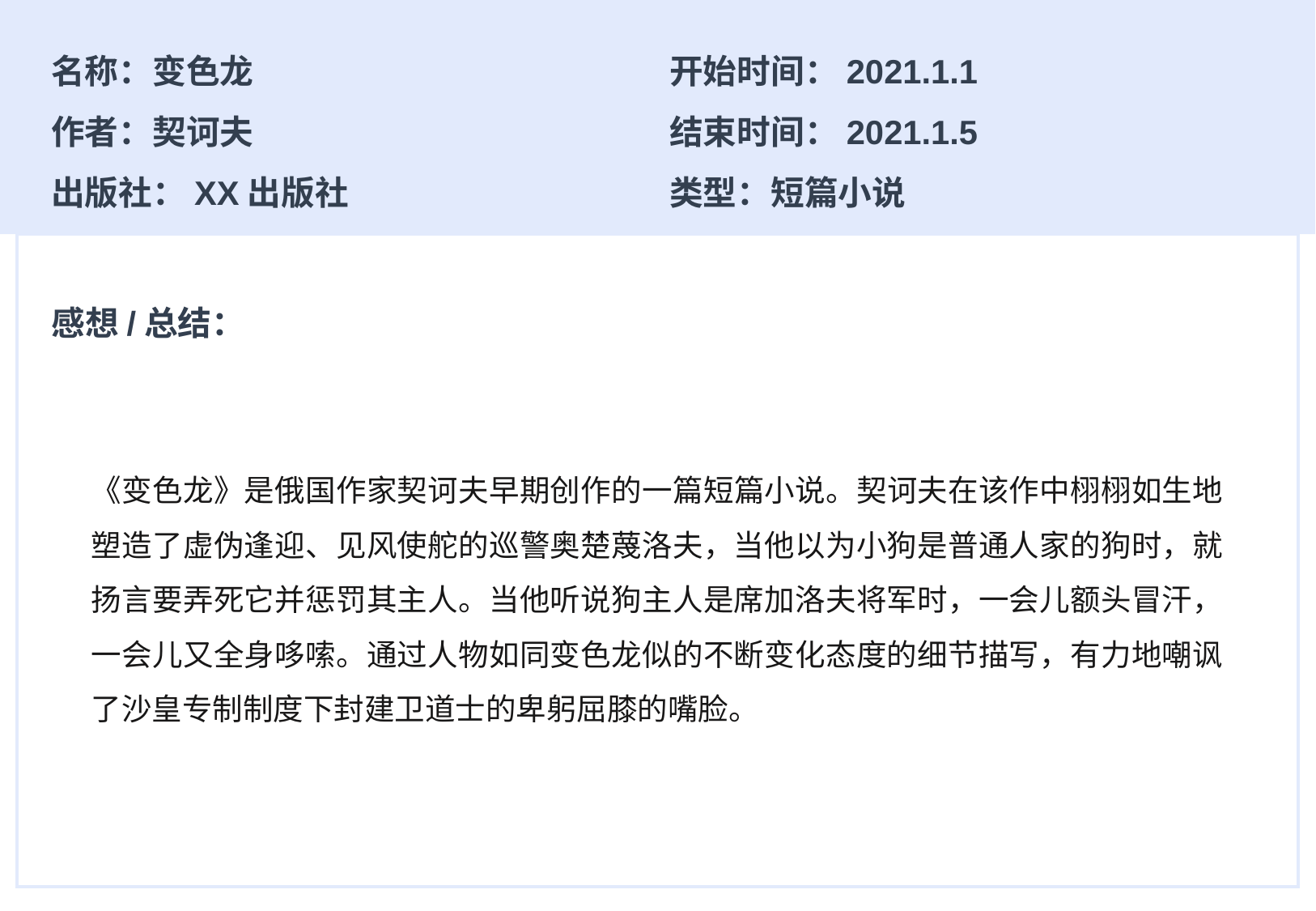

开始时间：2021.1.1
结束时间：2021.1.5
类型：短篇小说
名称：变色龙
作者：契诃夫
出版社：XX出版社

感想/总结：
《变色龙》是俄国作家契诃夫早期创作的一篇短篇小说。契诃夫在该作中栩栩如生地塑造了虚伪逢迎、见风使舵的巡警奥楚蔑洛夫，当他以为小狗是普通人家的狗时，就扬言要弄死它并惩罚其主人。当他听说狗主人是席加洛夫将军时，一会儿额头冒汗，一会儿又全身哆嗦。通过人物如同变色龙似的不断变化态度的细节描写，有力地嘲讽了沙皇专制制度下封建卫道士的卑躬屈膝的嘴脸。